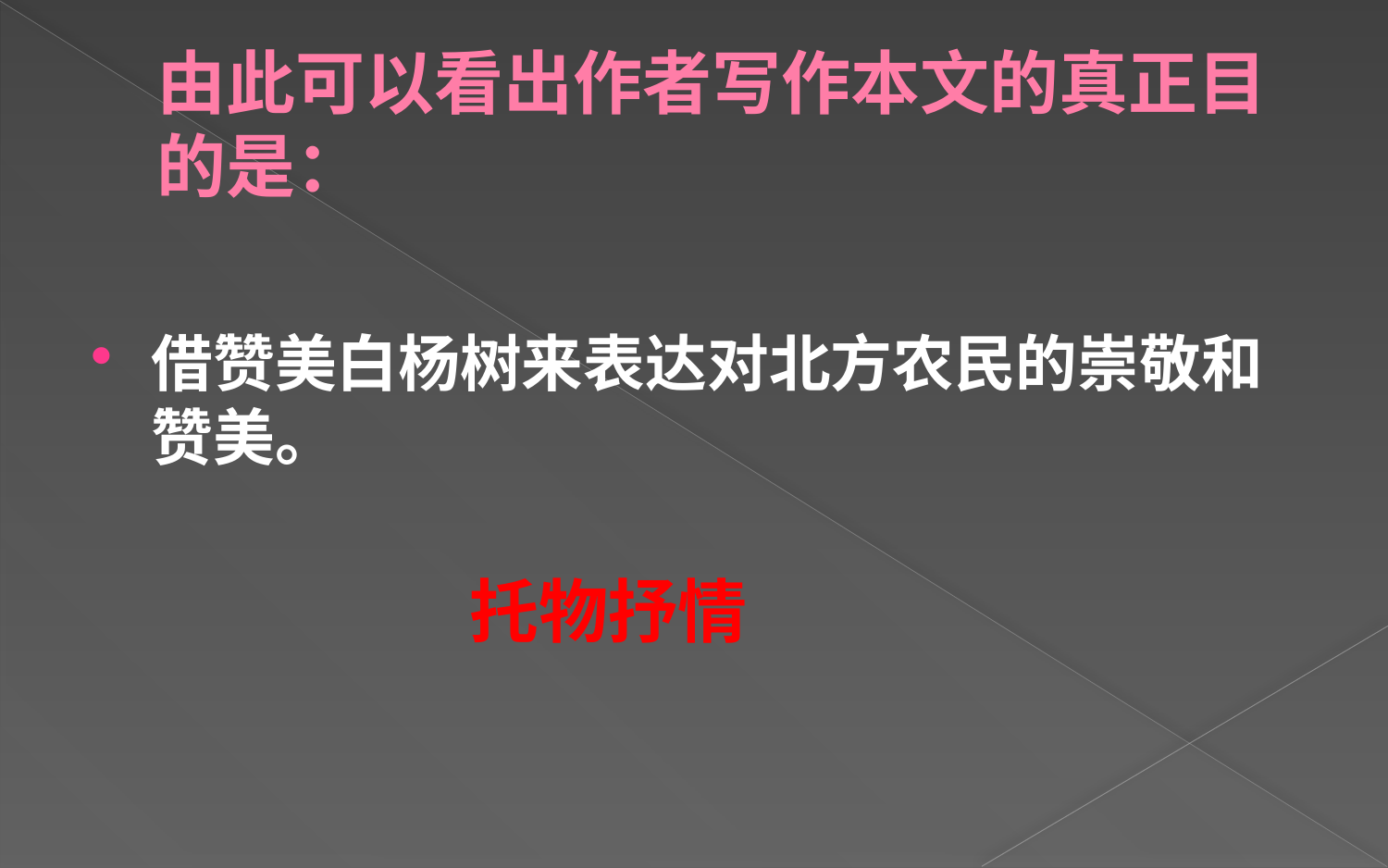

# 由此可以看出作者写作本文的真正目的是：
借赞美白杨树来表达对北方农民的崇敬和赞美。

                            托物抒情